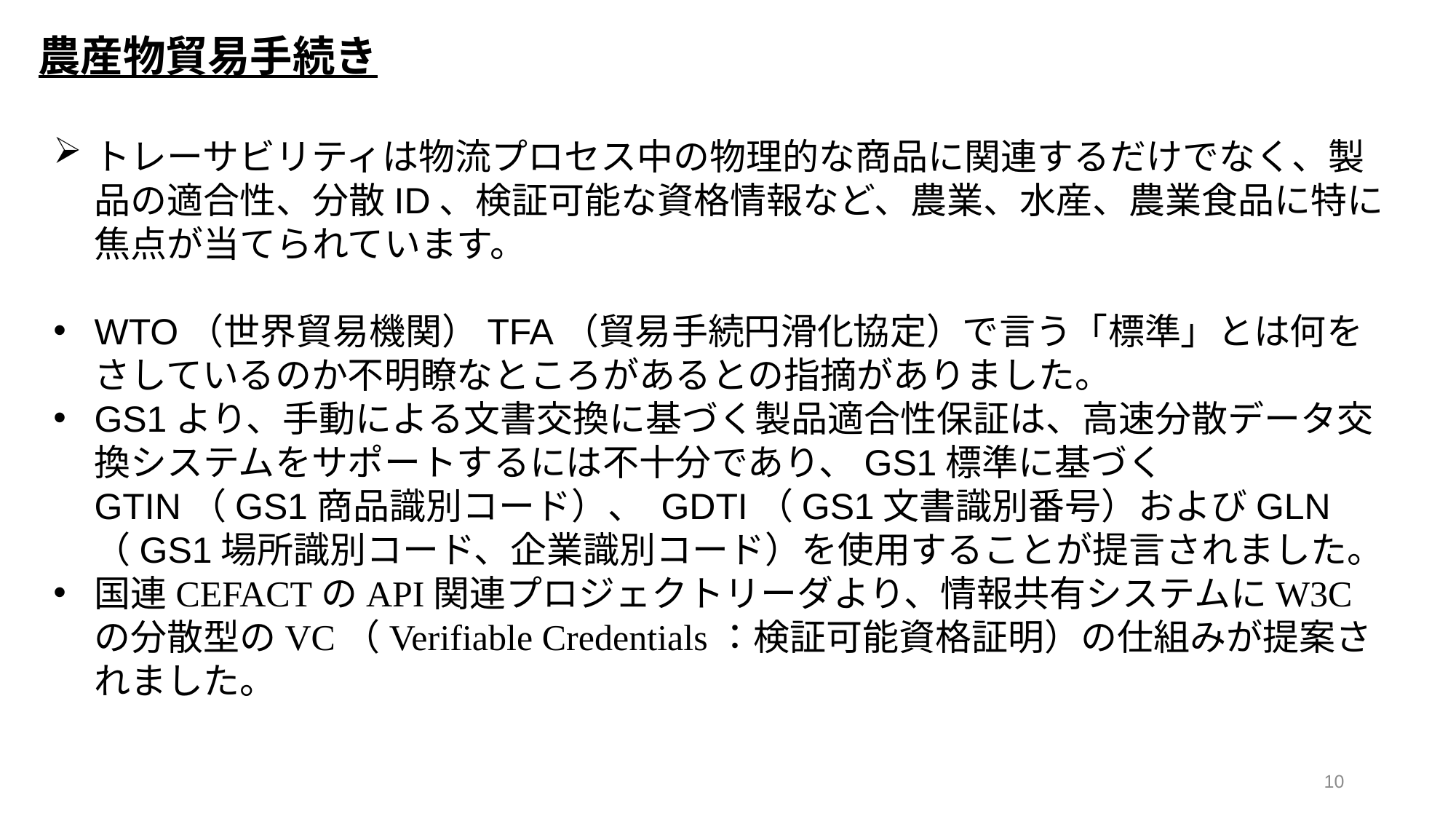

農産物貿易手続き
トレーサビリティは物流プロセス中の物理的な商品に関連するだけでなく、製品の適合性、分散ID、検証可能な資格情報など、農業、水産、農業食品に特に焦点が当てられています。

WTO（世界貿易機関）TFA（貿易手続円滑化協定）で言う「標準」とは何をさしているのか不明瞭なところがあるとの指摘がありました。
GS1より、手動による文書交換に基づく製品適合性保証は、高速分散データ交換システムをサポートするには不十分であり、GS1標準に基づくGTIN（GS1商品識別コード）、 GDTI（GS1文書識別番号）およびGLN（GS1場所識別コード、企業識別コード）を使用することが提言されました。
国連CEFACTのAPI関連プロジェクトリーダより、情報共有システムにW3Cの分散型のVC（Verifiable Credentials：検証可能資格証明）の仕組みが提案されました。

10